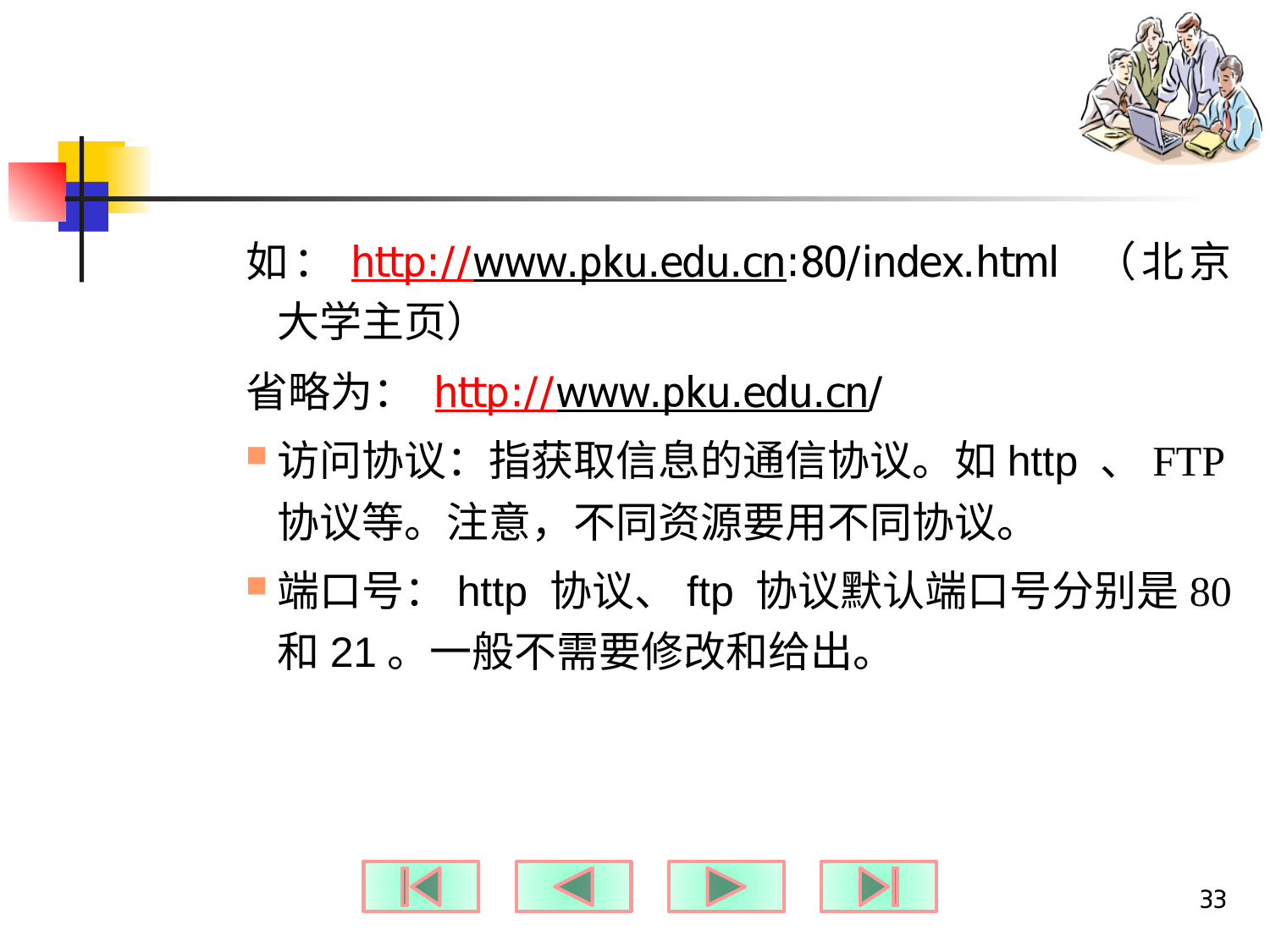

#
如：http://www.pku.edu.cn:80/index.html （北京大学主页）
省略为： http://www.pku.edu.cn/
访问协议：指获取信息的通信协议。如http 、FTP协议等。注意，不同资源要用不同协议。
端口号：http 协议、ftp 协议默认端口号分别是80和21。一般不需要修改和给出。

33